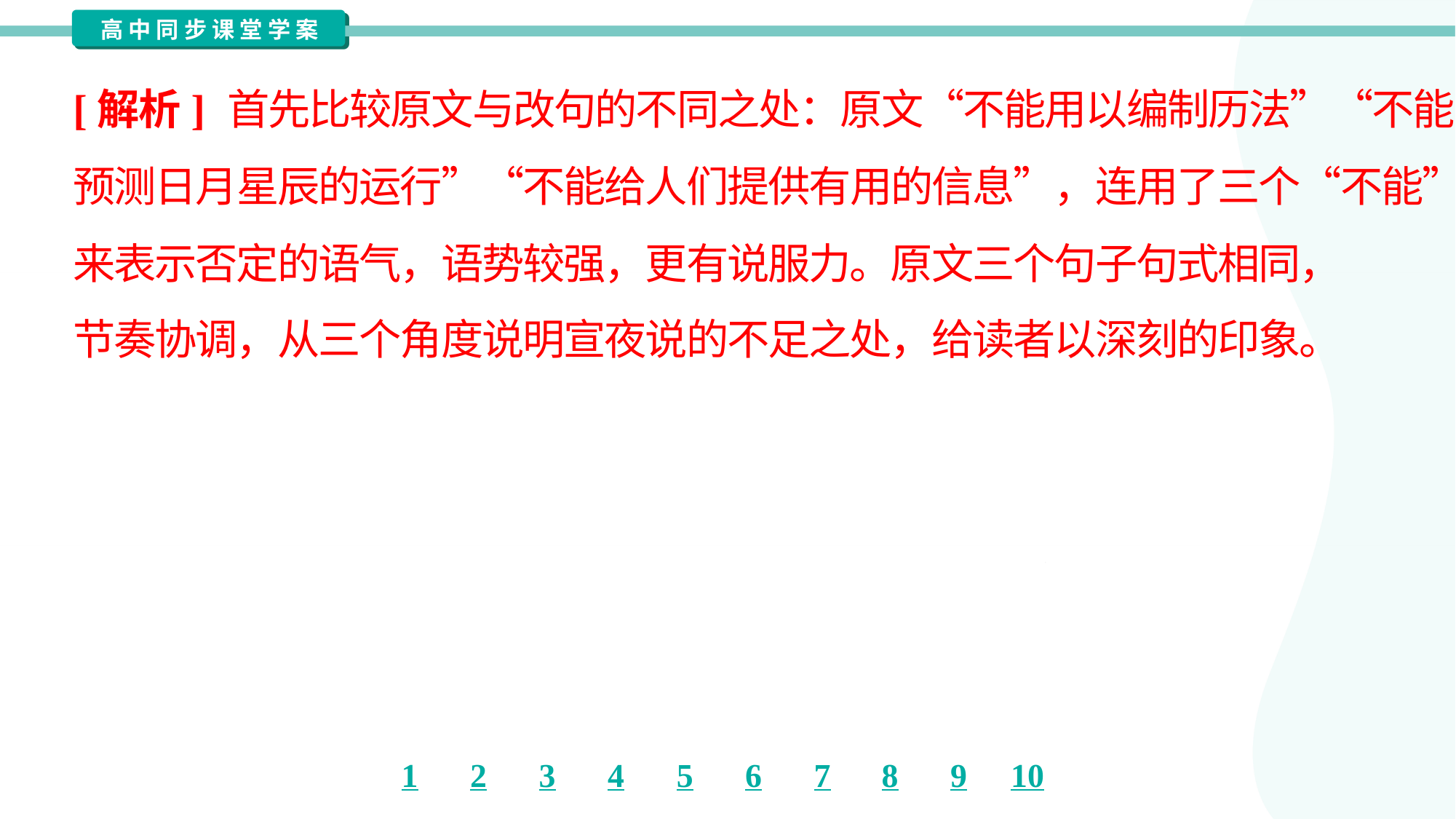

[解析] 首先比较原文与改句的不同之处：原文“不能用以编制历法”“不能
预测日月星辰的运行”“不能给人们提供有用的信息”，连用了三个“不能”
来表示否定的语气，语势较强，更有说服力。原文三个句子句式相同，
节奏协调，从三个角度说明宣夜说的不足之处，给读者以深刻的印象。